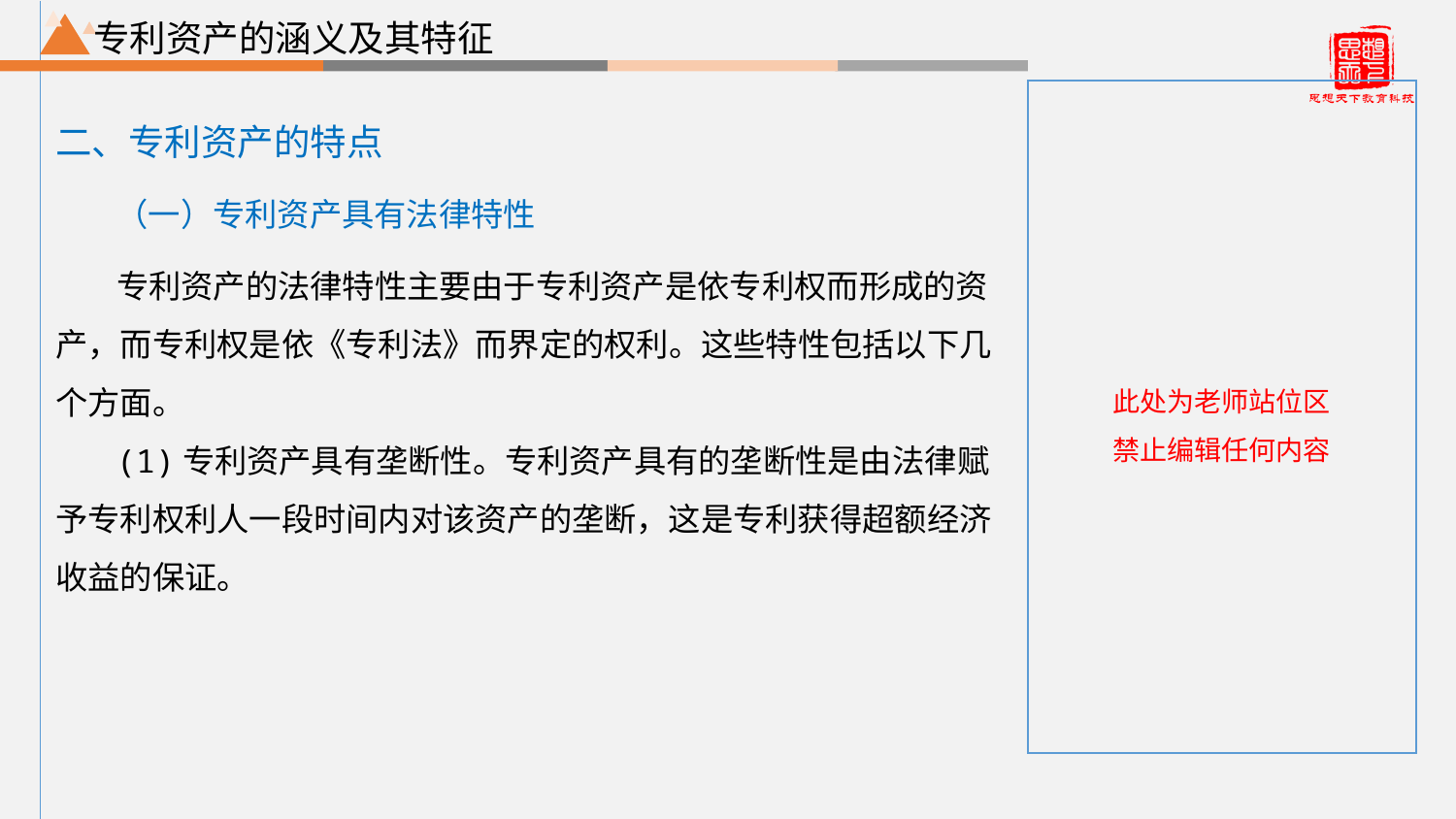

根据实际情况添加不同层级标题
# 专利资产的涵义及其特征
二、专利资产的特点
（一）专利资产具有法律特性
专利资产的法律特性主要由于专利资产是依专利权而形成的资产，而专利权是依《专利法》而界定的权利。这些特性包括以下几个方面。
(1)专利资产具有垄断性。专利资产具有的垄断性是由法律赋予专利权利人一段时间内对该资产的垄断，这是专利获得超额经济收益的保证。
94